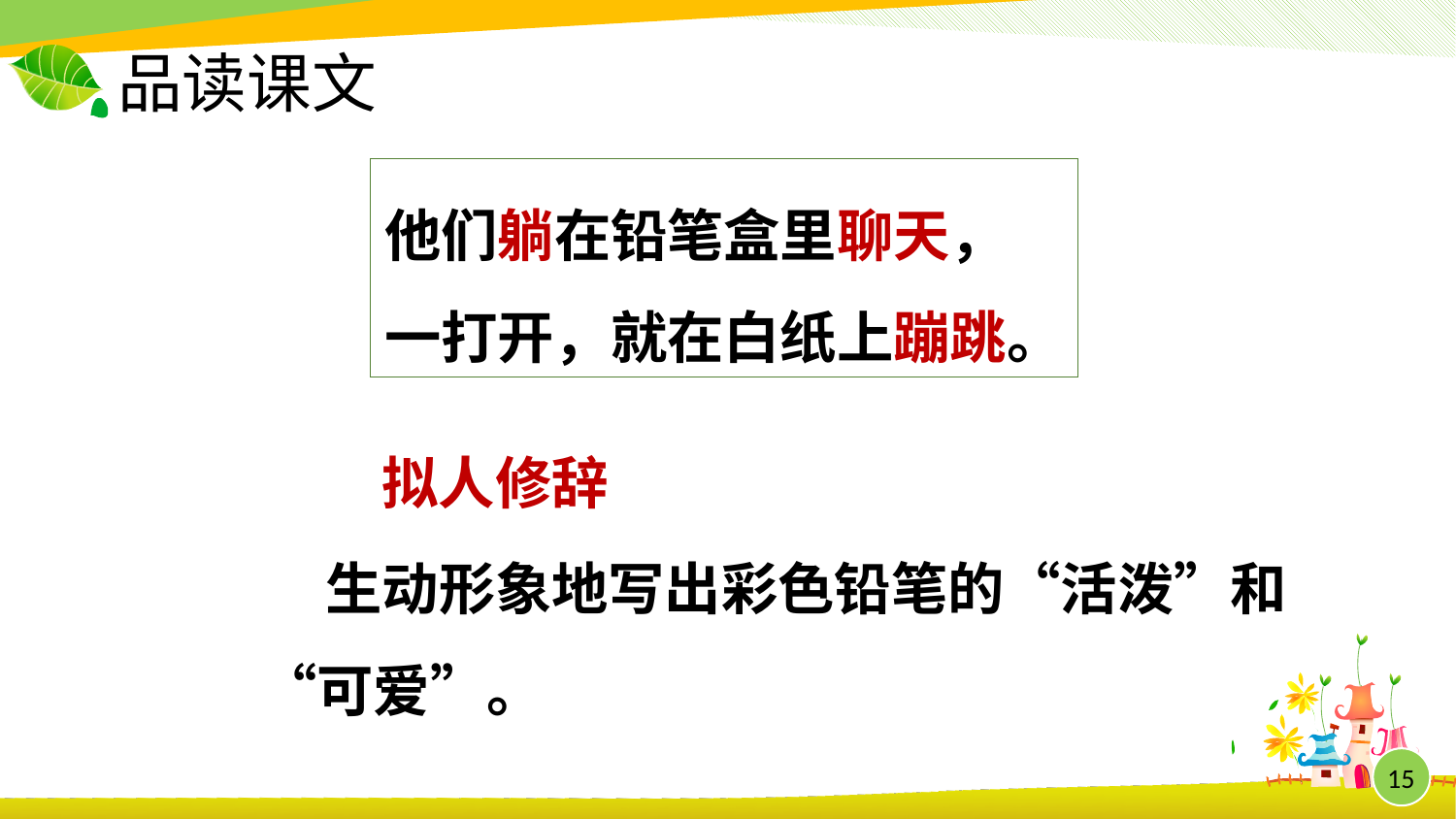

# 品读课文
他们躺在铅笔盒里聊天，
一打开，就在白纸上蹦跳。
拟人修辞
    生动形象地写出彩色铅笔的“活泼”和“可爱”。